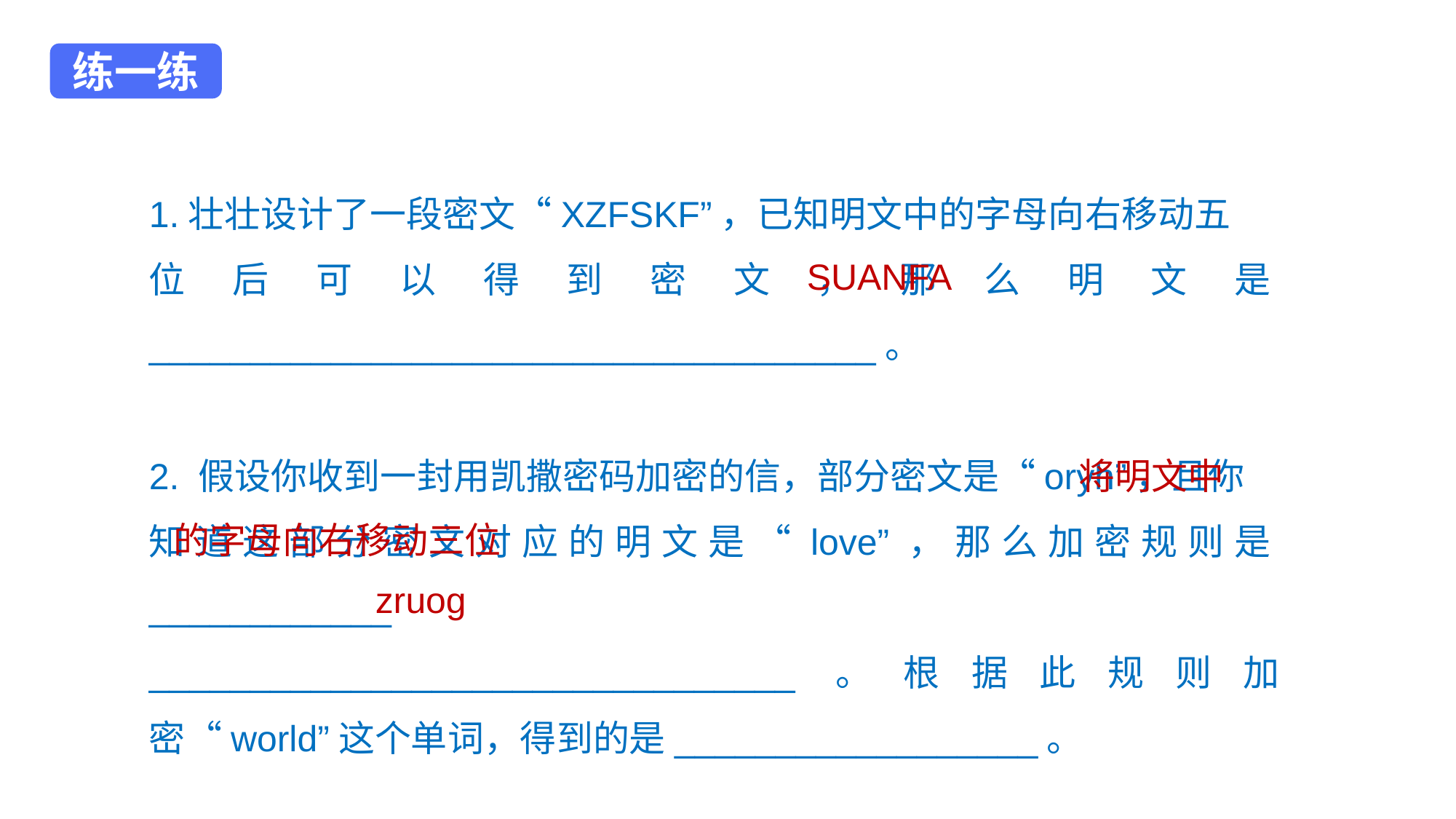

练一练
1.壮壮设计了一段密文“XZFSKF”，已知明文中的字母向右移动五
位后可以得到密文，那么明文是____________________________________。

2. 假设你收到一封用凯撒密码加密的信，部分密文是“oryh”，且你
知道这部分密文对应的明文是“love”，那么加密规则是____________
________________________________。根据此规则加密“world”这个单词，得到的是__________________。
SUANFA
将明文中
的字母向右移动三位
zruog